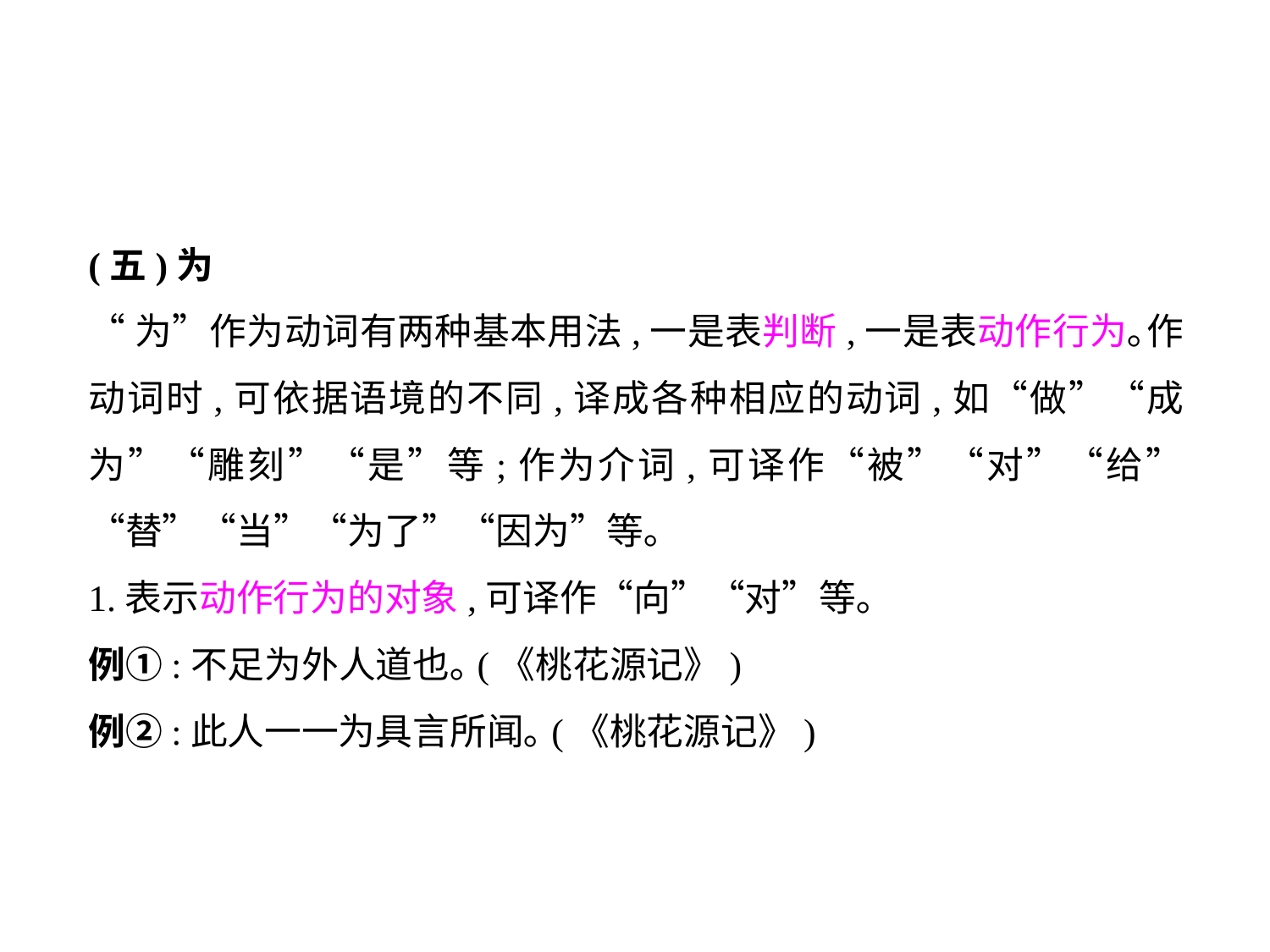

(五)为
“为”作为动词有两种基本用法,一是表判断,一是表动作行为｡作动词时,可依据语境的不同,译成各种相应的动词,如“做”“成为”“雕刻”“是”等;作为介词,可译作“被”“对”“给”“替”“当”“为了”“因为”等｡
1.表示动作行为的对象,可译作“向”“对”等｡
例①:不足为外人道也｡(《桃花源记》)
例②:此人一一为具言所闻｡(《桃花源记》)